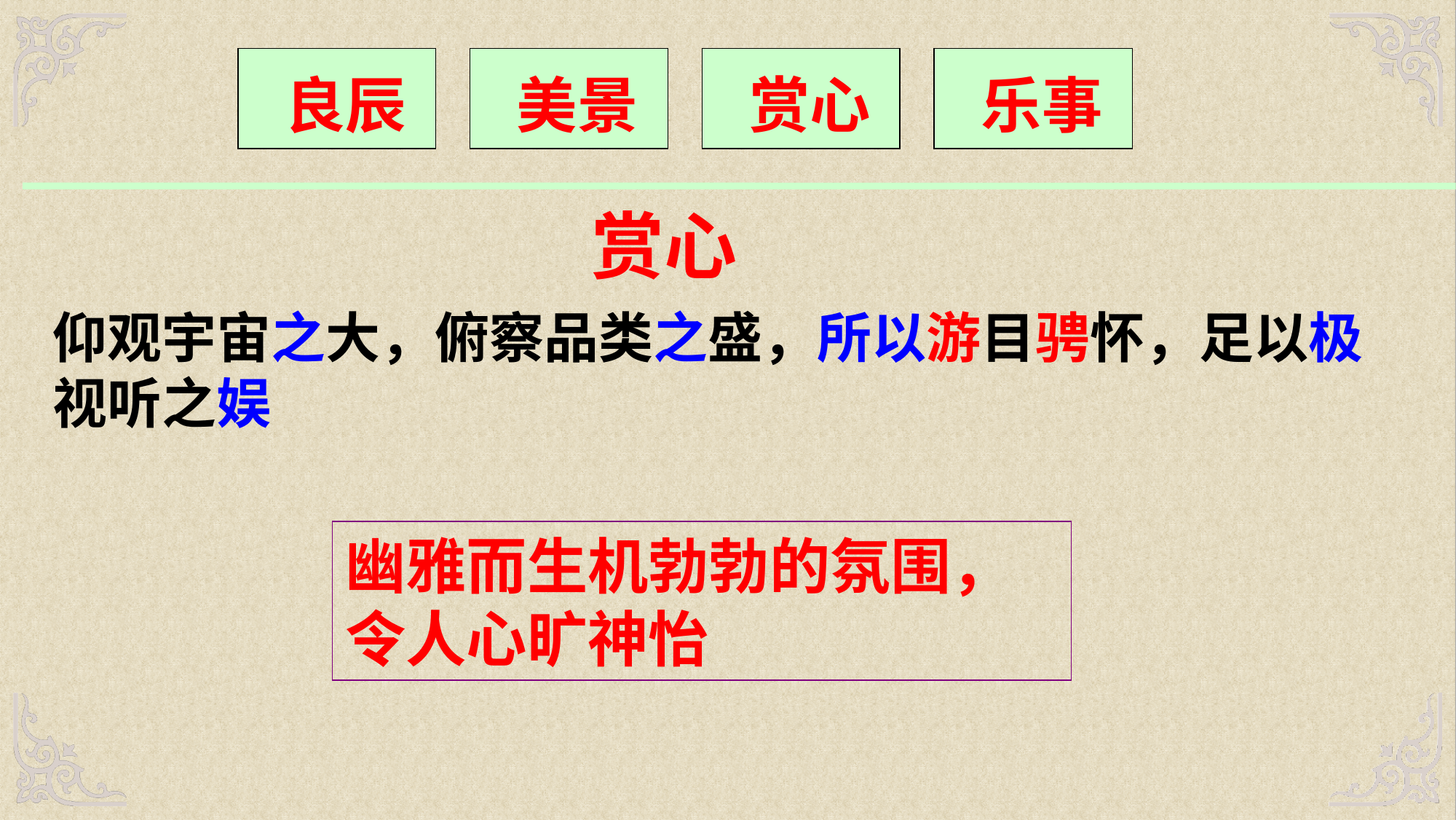

良辰
 美景
 赏心
 乐事

  赏心
仰观宇宙之大，俯察品类之盛，所以游目骋怀，足以极视听之娱
幽雅而生机勃勃的氛围， 令人心旷神怡